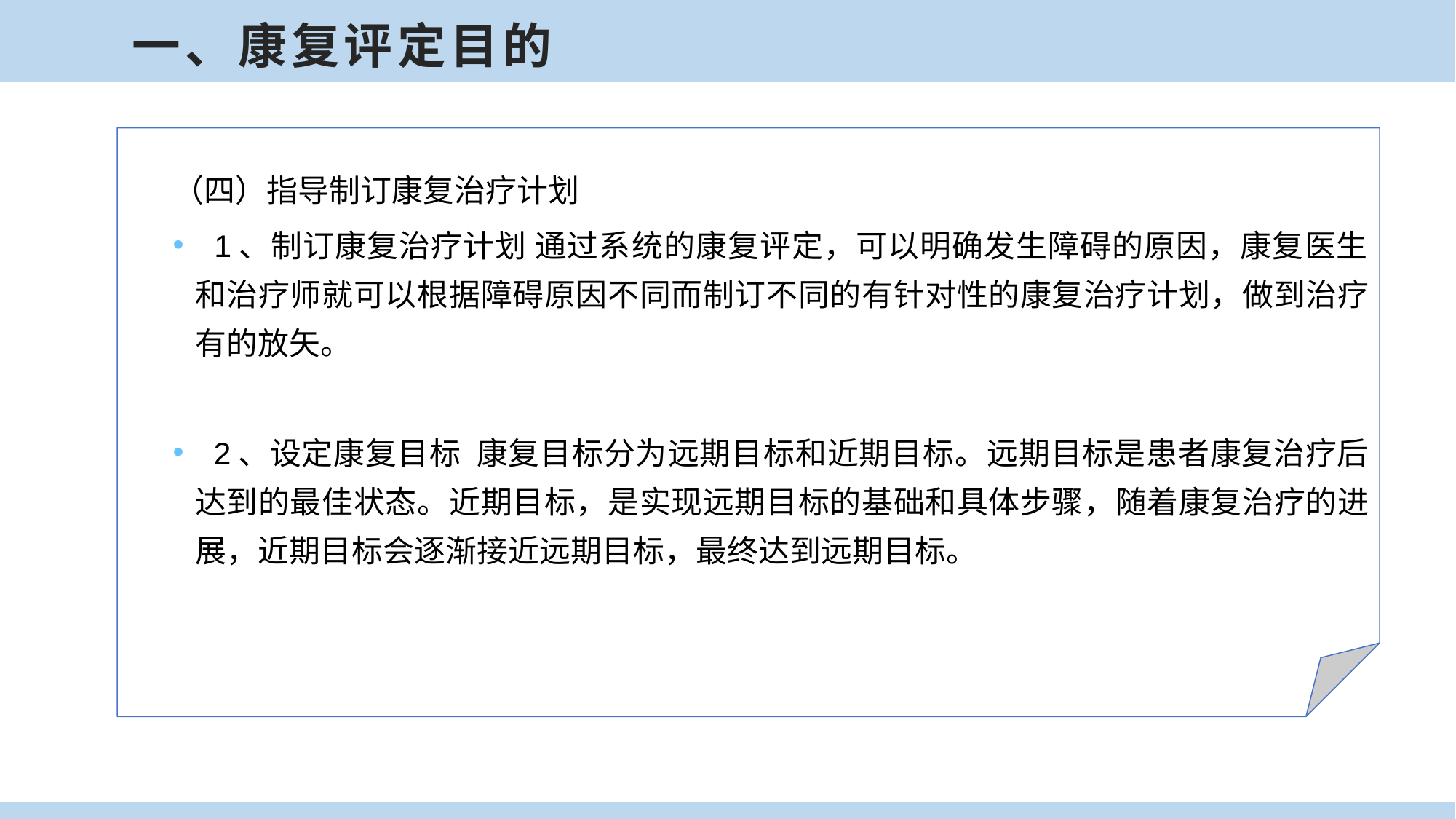

一、康复评定目的

（四）指导制订康复治疗计划
  1、制订康复治疗计划 通过系统的康复评定，可以明确发生障碍的原因，康复医生和治疗师就可以根据障碍原因不同而制订不同的有针对性的康复治疗计划，做到治疗有的放矢。

  2、设定康复目标  康复目标分为远期目标和近期目标。远期目标是患者康复治疗后达到的最佳状态。近期目标，是实现远期目标的基础和具体步骤，随着康复治疗的进展，近期目标会逐渐接近远期目标，最终达到远期目标。